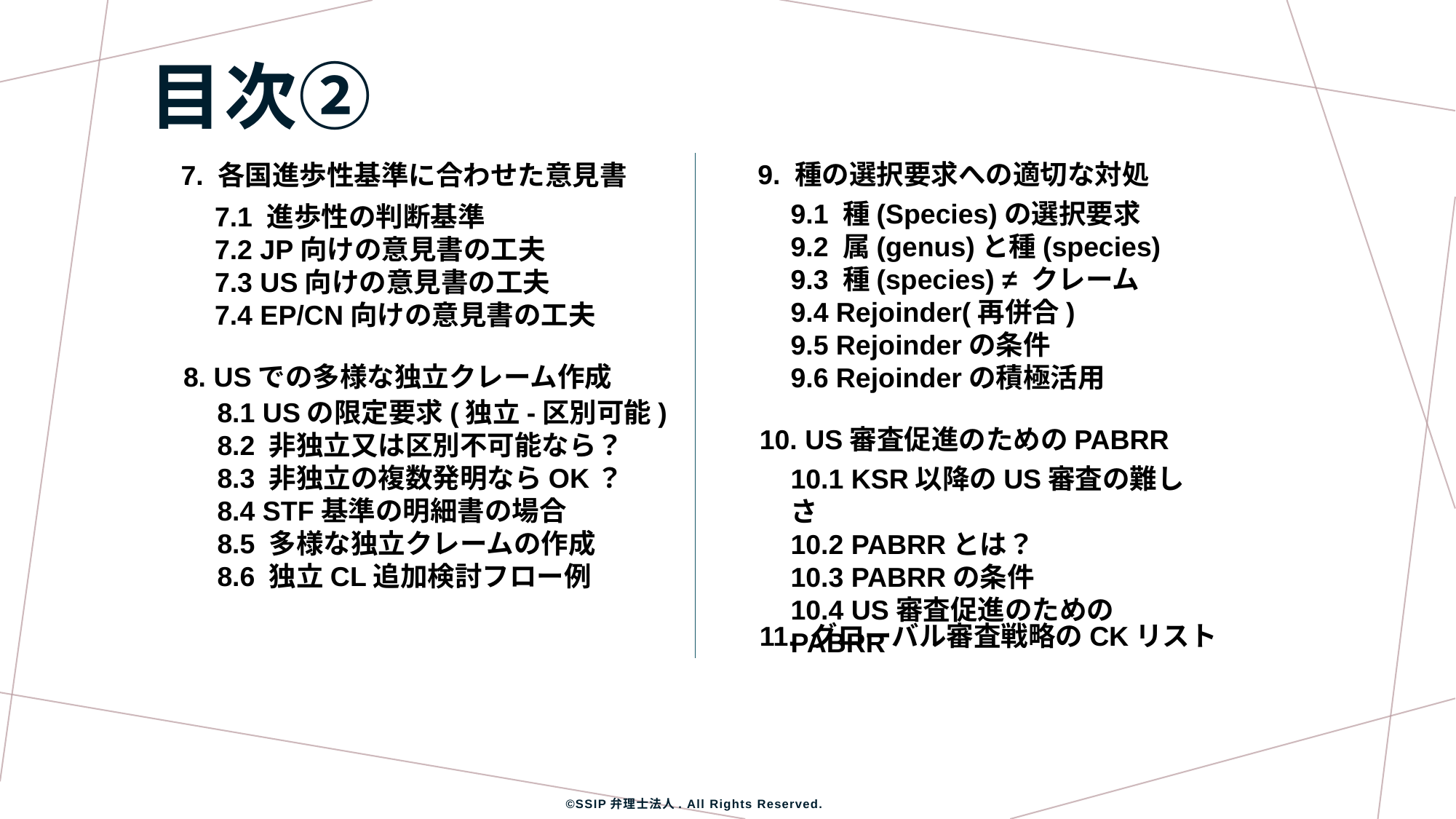

# 目次②
9. 種の選択要求への適切な対処
7. 各国進歩性基準に合わせた意見書
9.1 種(Species)の選択要求
9.2 属(genus)と種(species)
9.3 種(species) ≠ クレーム
9.4 Rejoinder(再併合)
9.5 Rejoinderの条件
9.6 Rejoinderの積極活用

7.1 進歩性の判断基準
7.2 JP向けの意見書の工夫
7.3 US向けの意見書の工夫
7.4 EP/CN向けの意見書の工夫
8. USでの多様な独立クレーム作成
8.1 USの限定要求(独立-区別可能)
8.2 非独立又は区別不可能なら？
8.3 非独立の複数発明ならOK？
8.4 STF基準の明細書の場合
8.5 多様な独立クレームの作成
8.6 独立CL追加検討フロー例
10. US審査促進のためのPABRR
10.1 KSR以降のUS審査の難しさ
10.2 PABRRとは？
10.3 PABRRの条件
10.4 US審査促進のためのPABRR
11. グローバル審査戦略のCKリスト
©SSIP弁理士法人. All Rights Reserved.